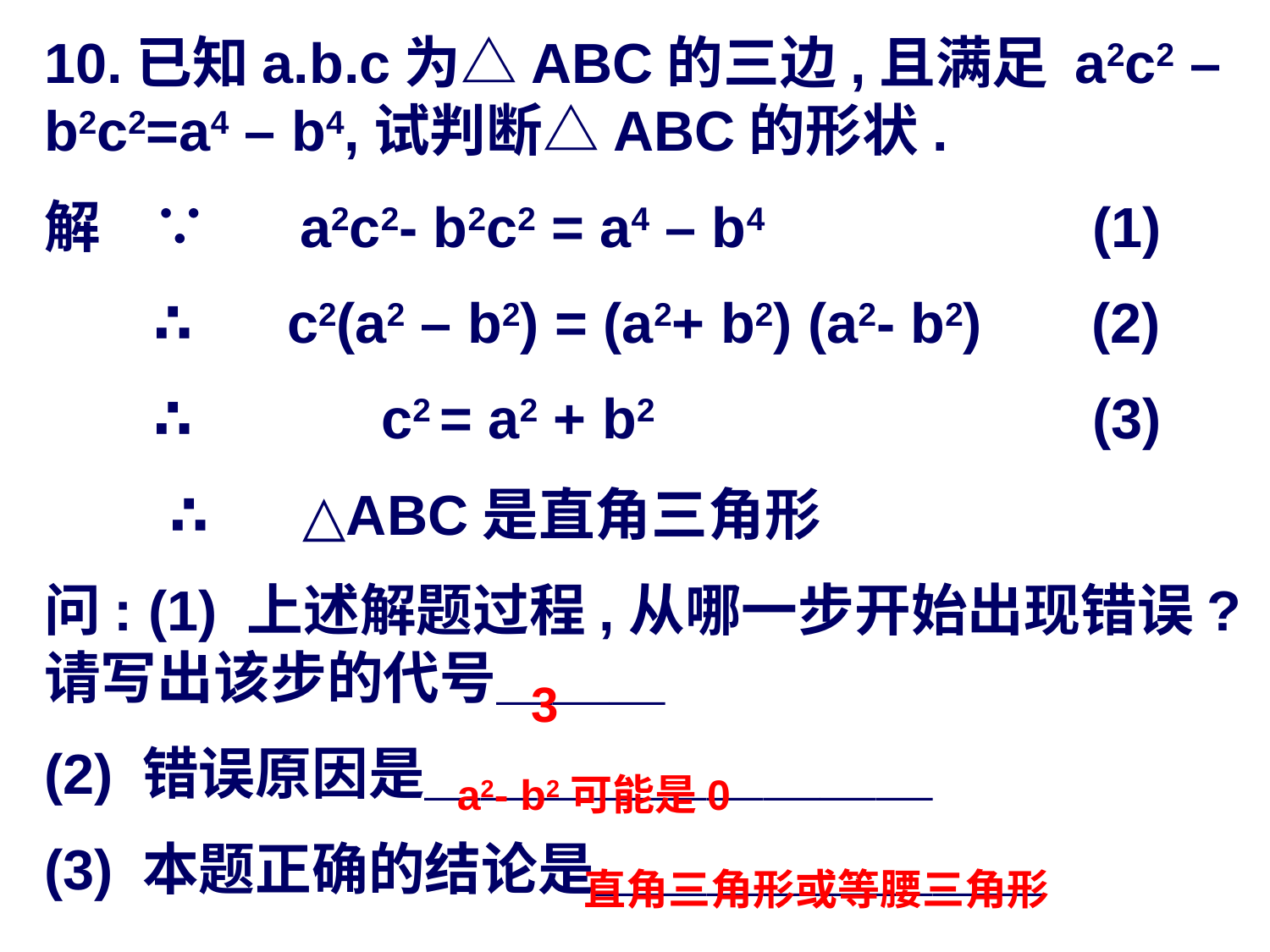

10.已知a.b.c为△ABC的三边,且满足 a2c2 – b2c2=a4 – b4,试判断△ABC的形状.
解    ∵      a2c2- b2c2 = a4 – b4                     (1)
       ∴      c2(a2 – b2) = (a2+ b2) (a2- b2)       (2)
       ∴            c2 = a2 + b2                            (3)
        ∴      △ABC是直角三角形
问: (1) 上述解题过程,从哪一步开始出现错误?请写出该步的代号＿＿＿
(2) 错误原因是＿＿＿＿＿＿＿＿＿
(3) 本题正确的结论是＿＿＿＿＿＿＿＿
3
a2- b2可能是0
直角三角形或等腰三角形